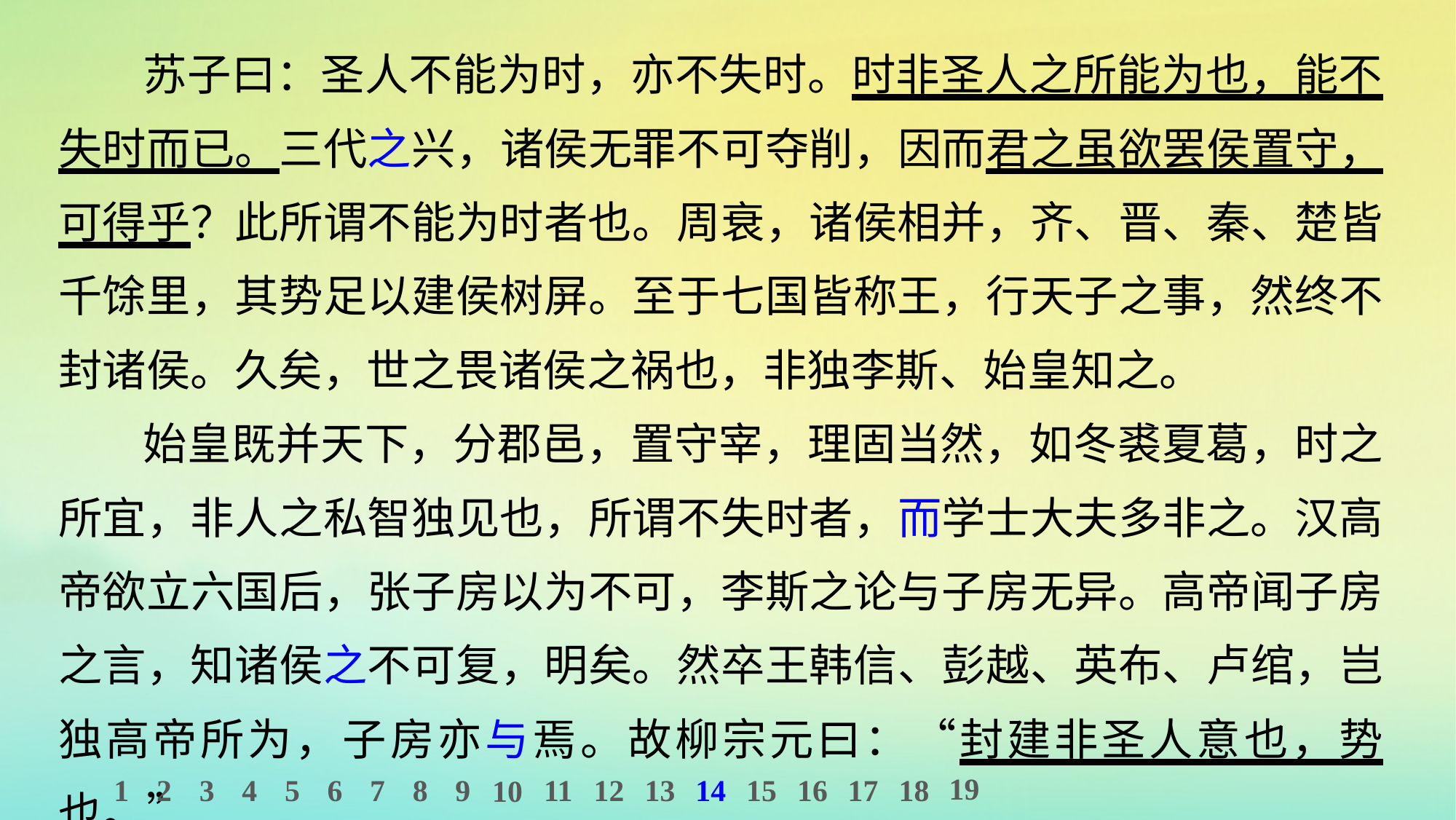

苏子曰：圣人不能为时，亦不失时。时非圣人之所能为也，能不失时而已。三代之兴，诸侯无罪不可夺削，因而君之虽欲罢侯置守，可得乎？此所谓不能为时者也。周衰，诸侯相并，齐、晋、秦、楚皆千馀里，其势足以建侯树屏。至于七国皆称王，行天子之事，然终不封诸侯。久矣，世之畏诸侯之祸也，非独李斯、始皇知之。
始皇既并天下，分郡邑，置守宰，理固当然，如冬裘夏葛，时之所宜，非人之私智独见也，所谓不失时者，而学士大夫多非之。汉高帝欲立六国后，张子房以为不可，李斯之论与子房无异。高帝闻子房之言，知诸侯之不可复，明矣。然卒王韩信、彭越、英布、卢绾，岂独高帝所为，子房亦与焉。故柳宗元曰：“封建非圣人意也，势也。”
19
1
2
3
4
5
6
7
8
9
11
12
13
14
15
16
17
18
10